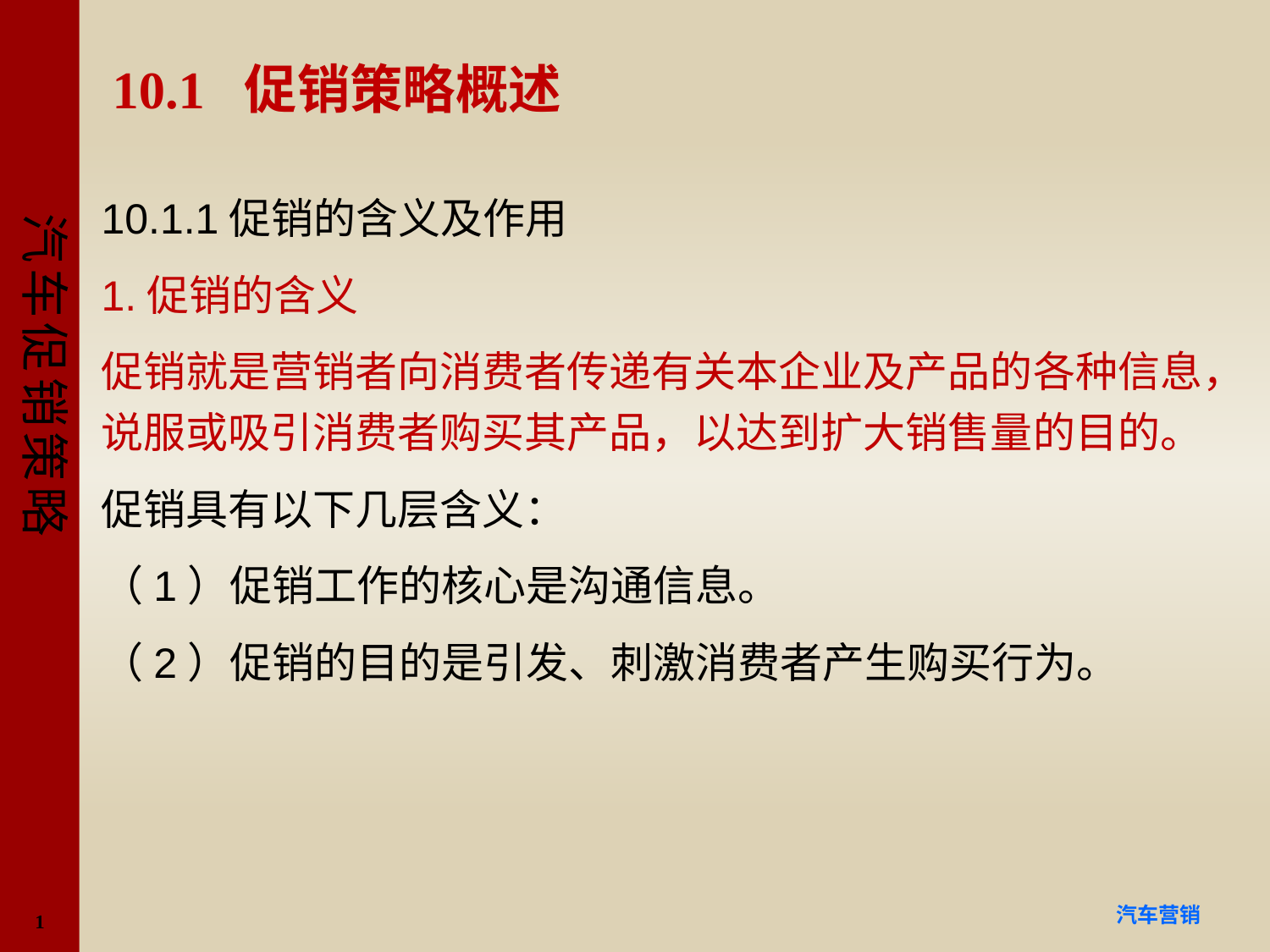

# 10.1  促销策略概述
10.1.1促销的含义及作用
1.促销的含义
促销就是营销者向消费者传递有关本企业及产品的各种信息，说服或吸引消费者购买其产品，以达到扩大销售量的目的。
促销具有以下几层含义：
（1）促销工作的核心是沟通信息。
（2）促销的目的是引发、刺激消费者产生购买行为。

1